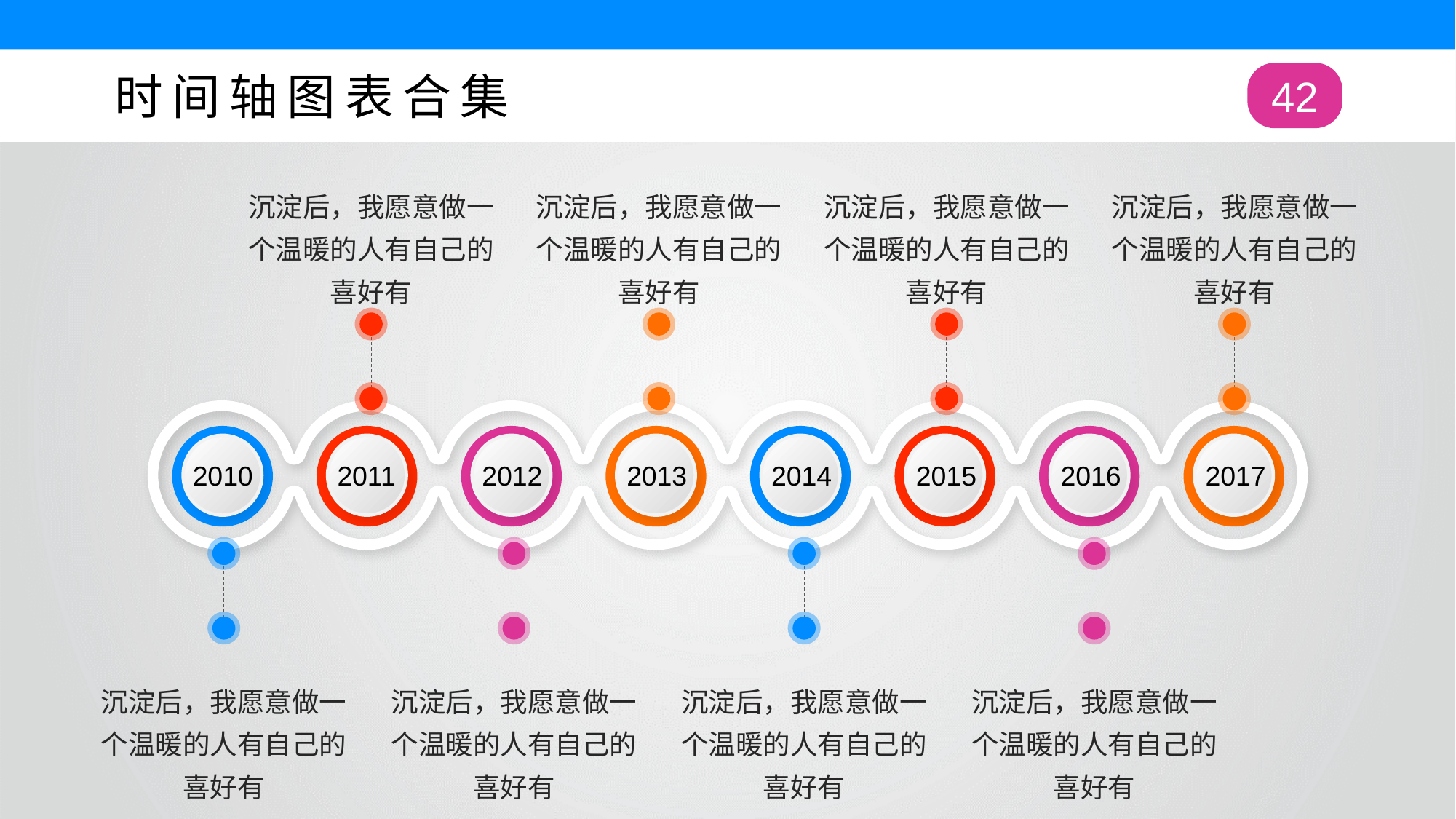

时间轴图表合集
42

沉淀后，我愿意做一个温暖的人有自己的喜好有

沉淀后，我愿意做一个温暖的人有自己的喜好有

沉淀后，我愿意做一个温暖的人有自己的喜好有

沉淀后，我愿意做一个温暖的人有自己的喜好有

2010
2011
2012
2013
2014
2015
2016
2017

沉淀后，我愿意做一个温暖的人有自己的喜好有

沉淀后，我愿意做一个温暖的人有自己的喜好有

沉淀后，我愿意做一个温暖的人有自己的喜好有

沉淀后，我愿意做一个温暖的人有自己的喜好有